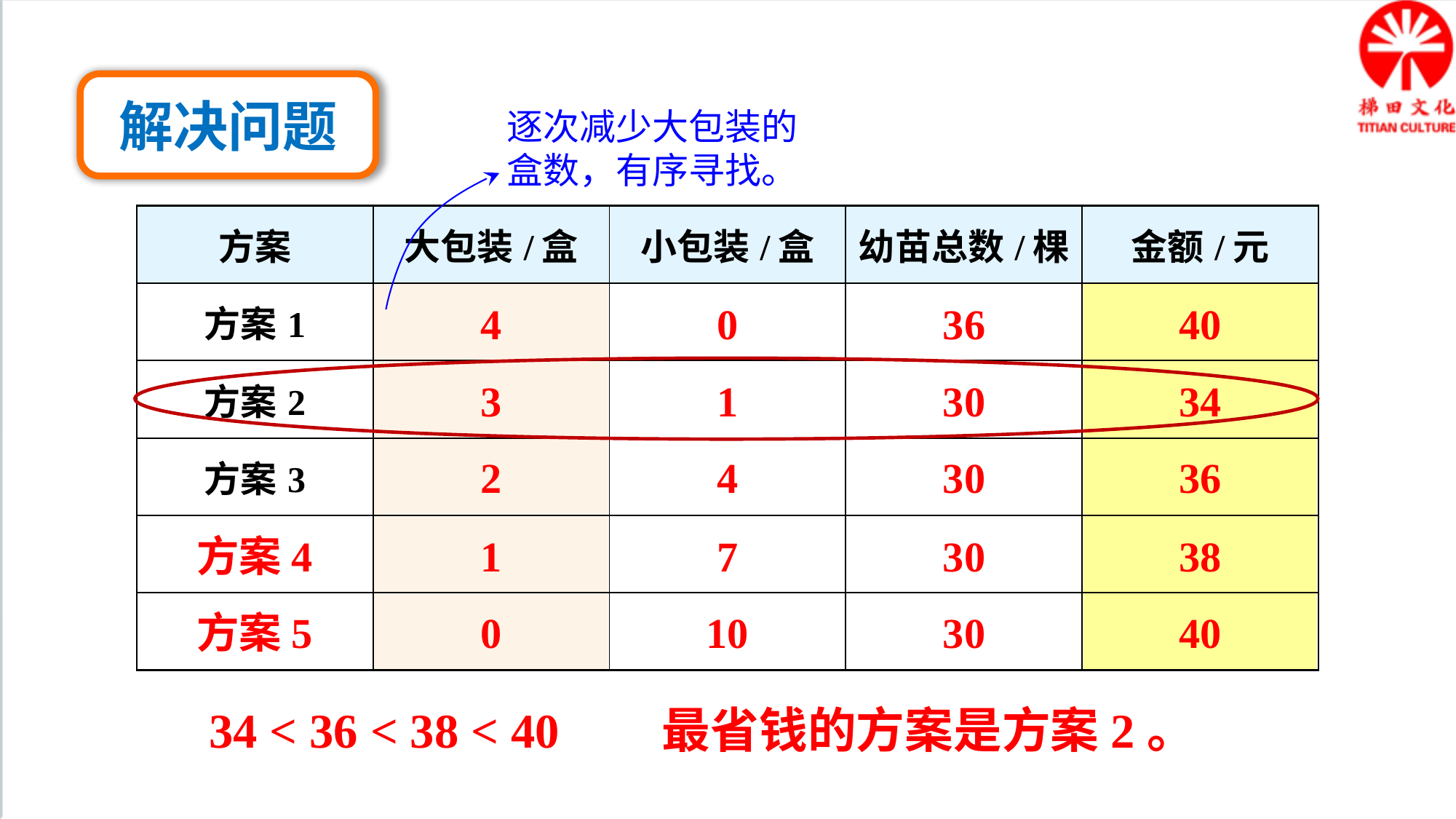

解决问题
逐次减少大包装的盒数，有序寻找。

| 方案 | 大包装/盒 | 小包装/盒 | 幼苗总数/棵 | 金额/元 |
| --- | --- | --- | --- | --- |
| 方案1 |  |  |  |  |
| 方案2 |  |  |  |  |
| 方案3 |  |  |  |  |
|  |  |  |  |  |
|  |  |  |  |  |

4
0
36
40

3
1
30
34
2
4
30
36
方案4
1
7
30
38
方案5
0
10
30
40
34 < 36 < 38 < 40
最省钱的方案是方案2。